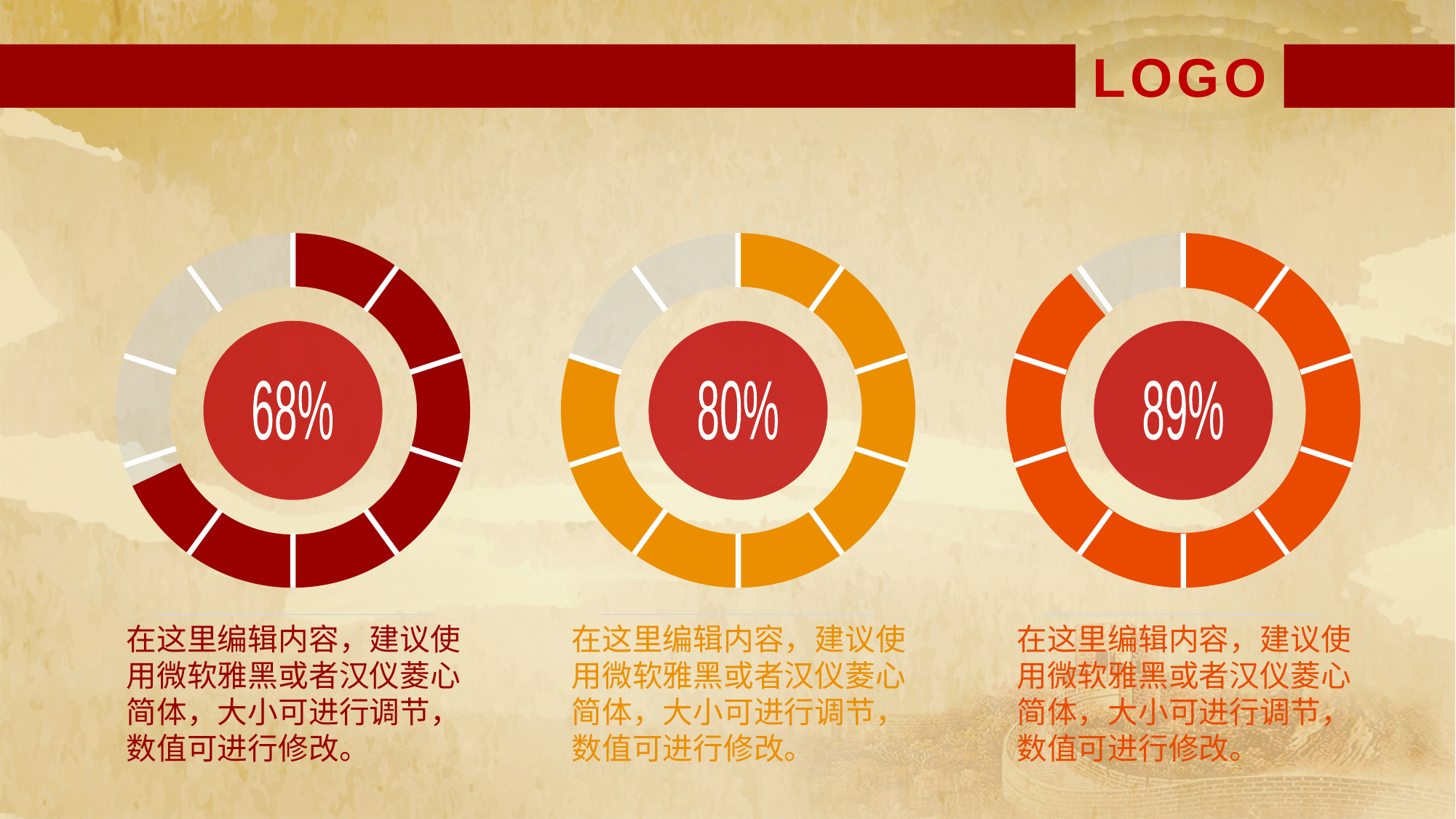

LOGO

68%

80%

89%
在这里编辑内容，建议使用微软雅黑或者汉仪菱心简体，大小可进行调节，数值可进行修改。
在这里编辑内容，建议使用微软雅黑或者汉仪菱心简体，大小可进行调节，数值可进行修改。
在这里编辑内容，建议使用微软雅黑或者汉仪菱心简体，大小可进行调节，数值可进行修改。